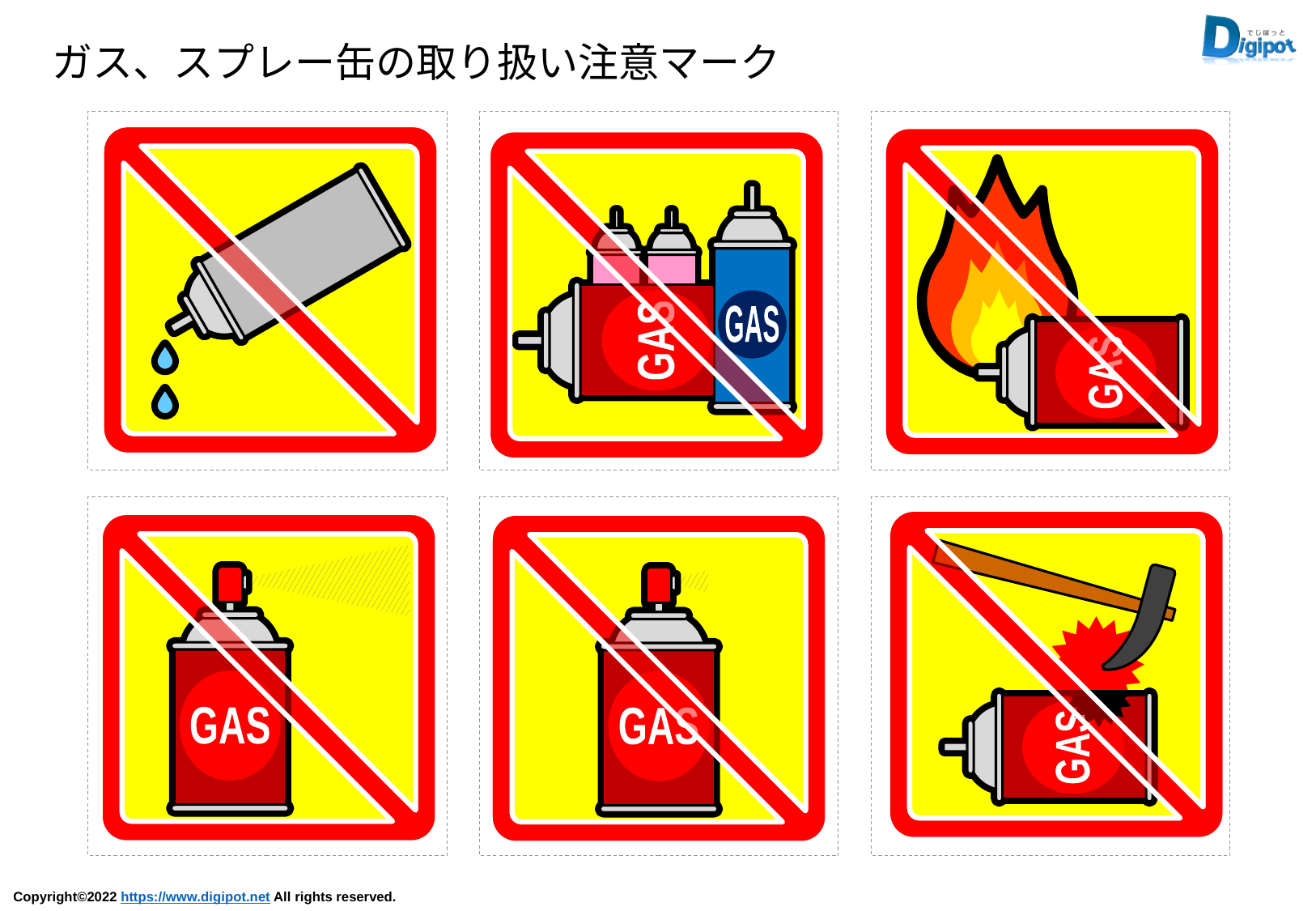

ガス、スプレー缶の取り扱い注意マーク

GAS

GAS

GAS

GAS

GAS

GAS